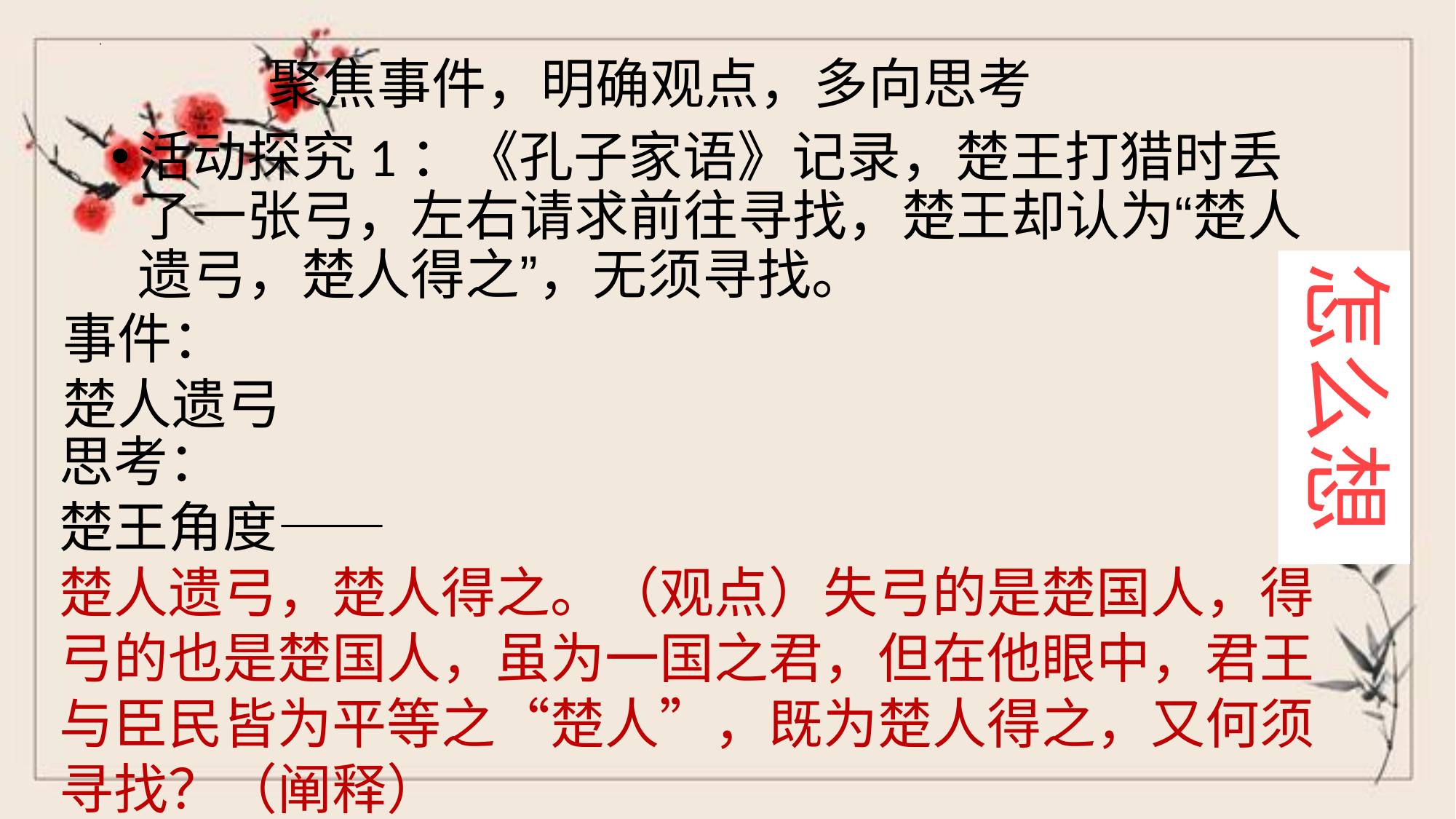

# 聚焦事件，明确观点，多向思考
活动探究1：《孔子家语》记录，楚王打猎时丢了一张弓，左右请求前往寻找，楚王却认为“楚人遗弓，楚人得之”，无须寻找。

怎么想
事件：
楚人遗弓
思考：
楚王角度——
楚人遗弓，楚人得之。（观点）失弓的是楚国人，得弓的也是楚国人，虽为一国之君，但在他眼中，君王与臣民皆为平等之“楚人”，既为楚人得之，又何须寻找？（阐释）